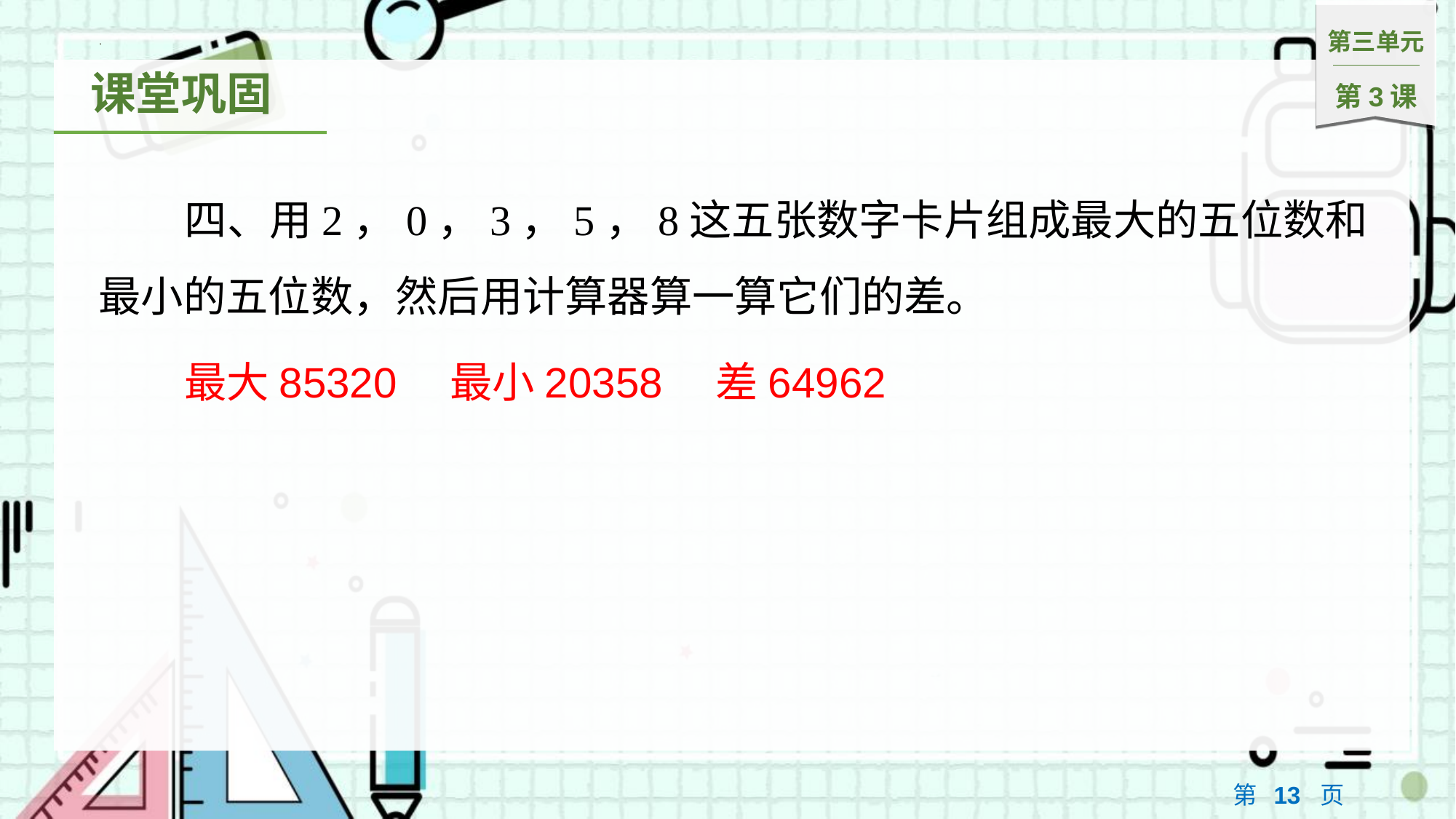

四、用2，0，3，5，8这五张数字卡片组成最大的五位数和最小的五位数，然后用计算器算一算它们的差。
最大85320　最小20358　差64962